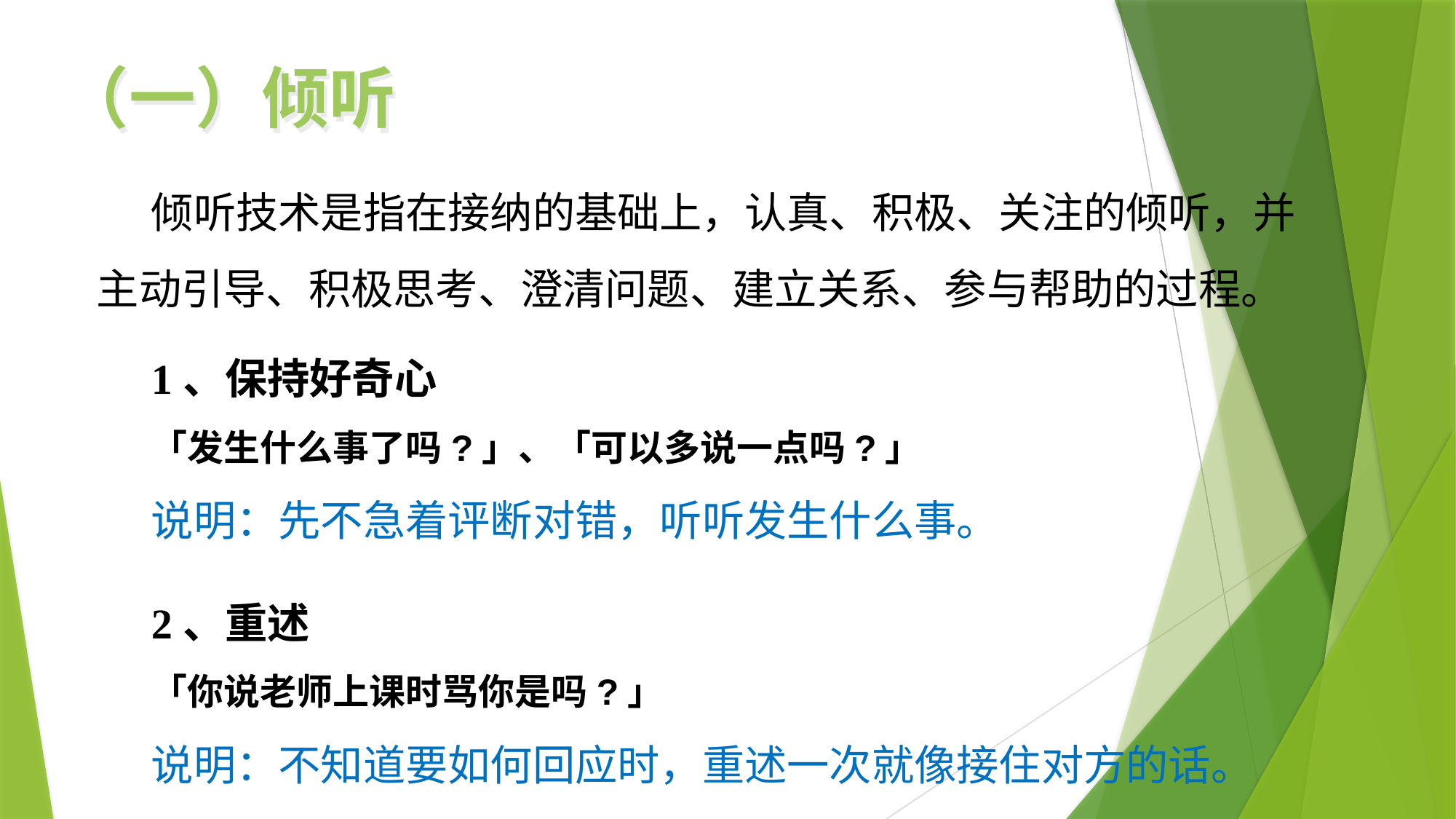

（一）倾听
倾听技术是指在接纳的基础上，认真、积极、关注的倾听，并主动引导、积极思考、澄清问题、建立关系、参与帮助的过程。
1、保持好奇心
「发生什么事了吗?」、「可以多说一点吗?」
说明：先不急着评断对错，听听发生什么事。
2、重述
「你说老师上课时骂你是吗?」
说明：不知道要如何回应时，重述一次就像接住对方的话。